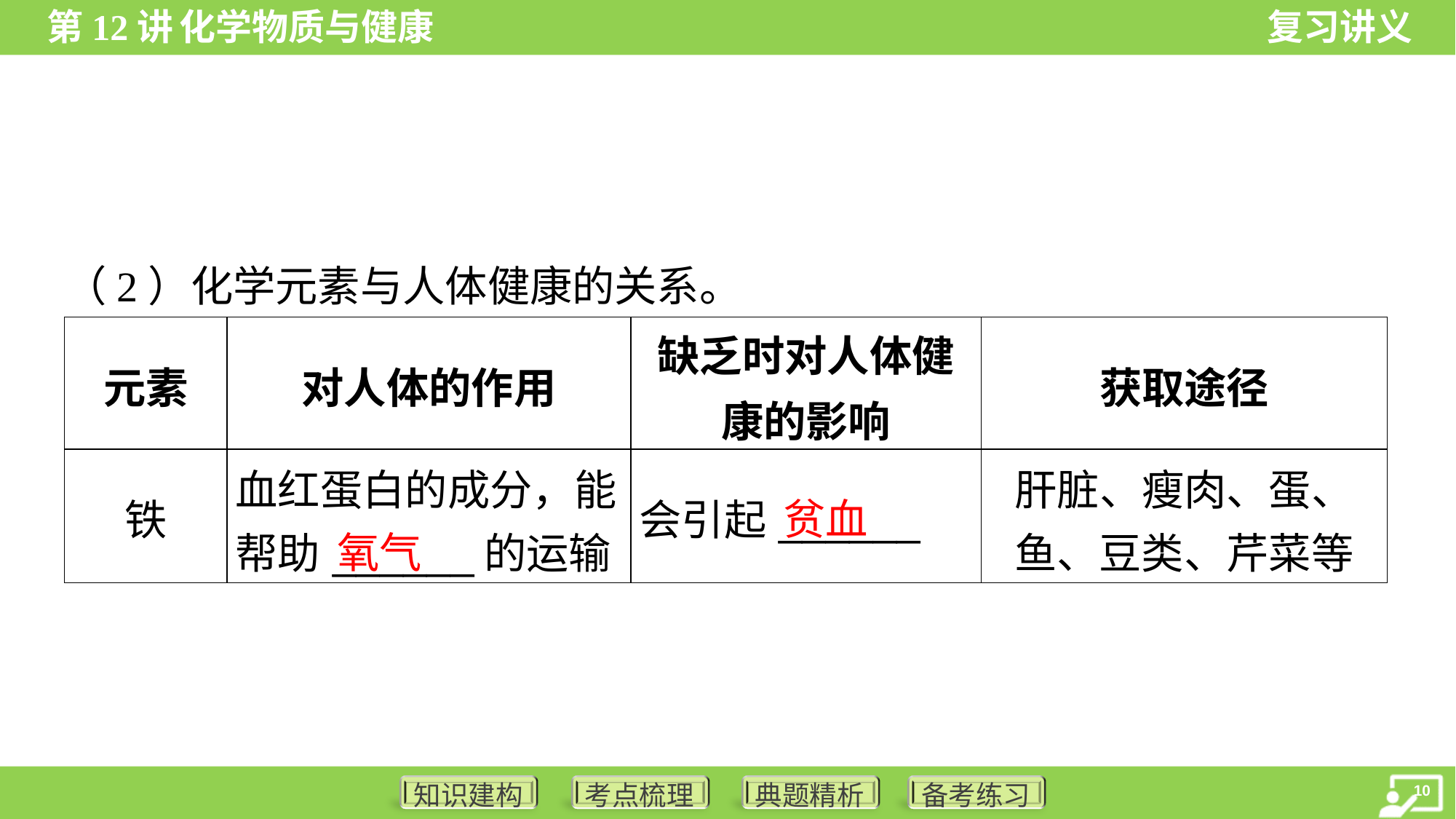

（2）化学元素与人体健康的关系。
| 元素 | 对人体的作用 | 缺乏时对人体健 康的影响 | 获取途径 |
| --- | --- | --- | --- |
| 铁 | 血红蛋白的成分，能 帮助\_\_\_\_\_\_的运输 | 会引起\_\_\_\_\_\_ | 肝脏、瘦肉、蛋、 鱼、豆类、芹菜等 |
贫血
氧气